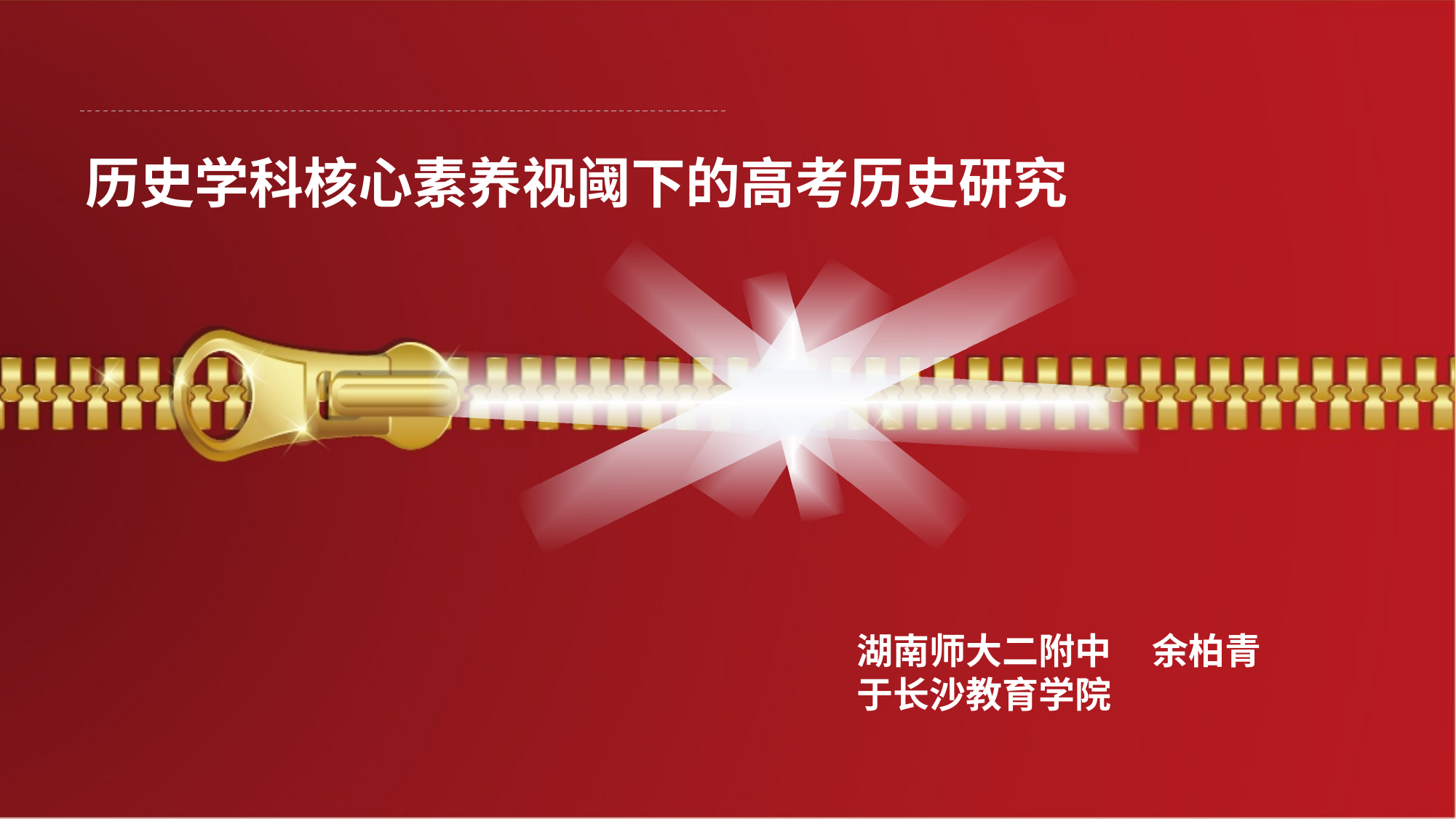

历史学科核心素养视阈下的高考历史研究

湖南师大二附中     余柏青
于长沙教育学院